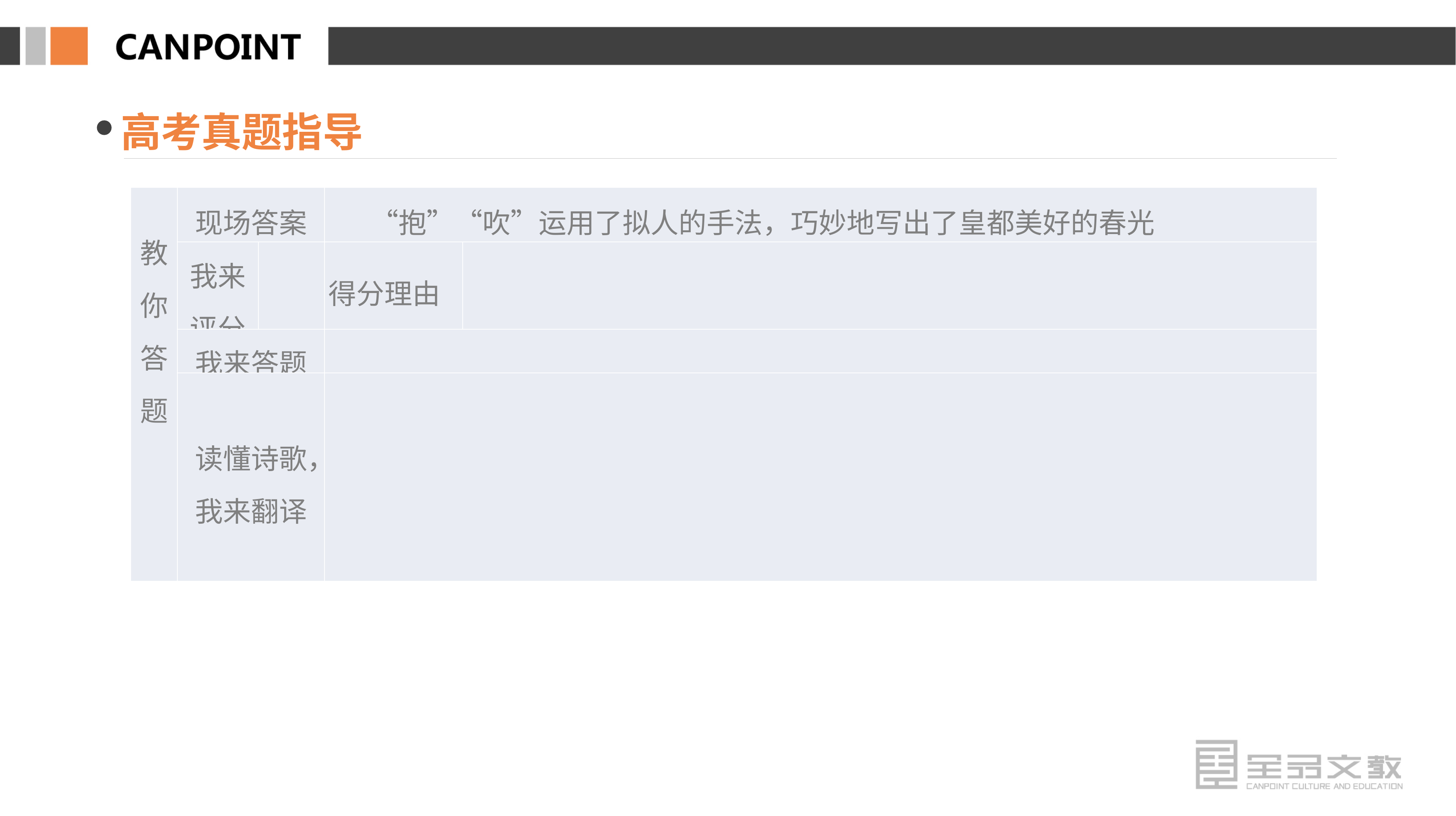

高考真题指导

| 教你 答题 | 现场答案 |  | “抱”“吹”运用了拟人的手法，巧妙地写出了皇都美好的春光 |  |
| --- | --- | --- | --- | --- |
|  | 我来评分 |  | 得分理由 |  |
|  | 我来答题 |  |  |  |
|  | 读懂诗歌，我来翻译 |  |  |  |